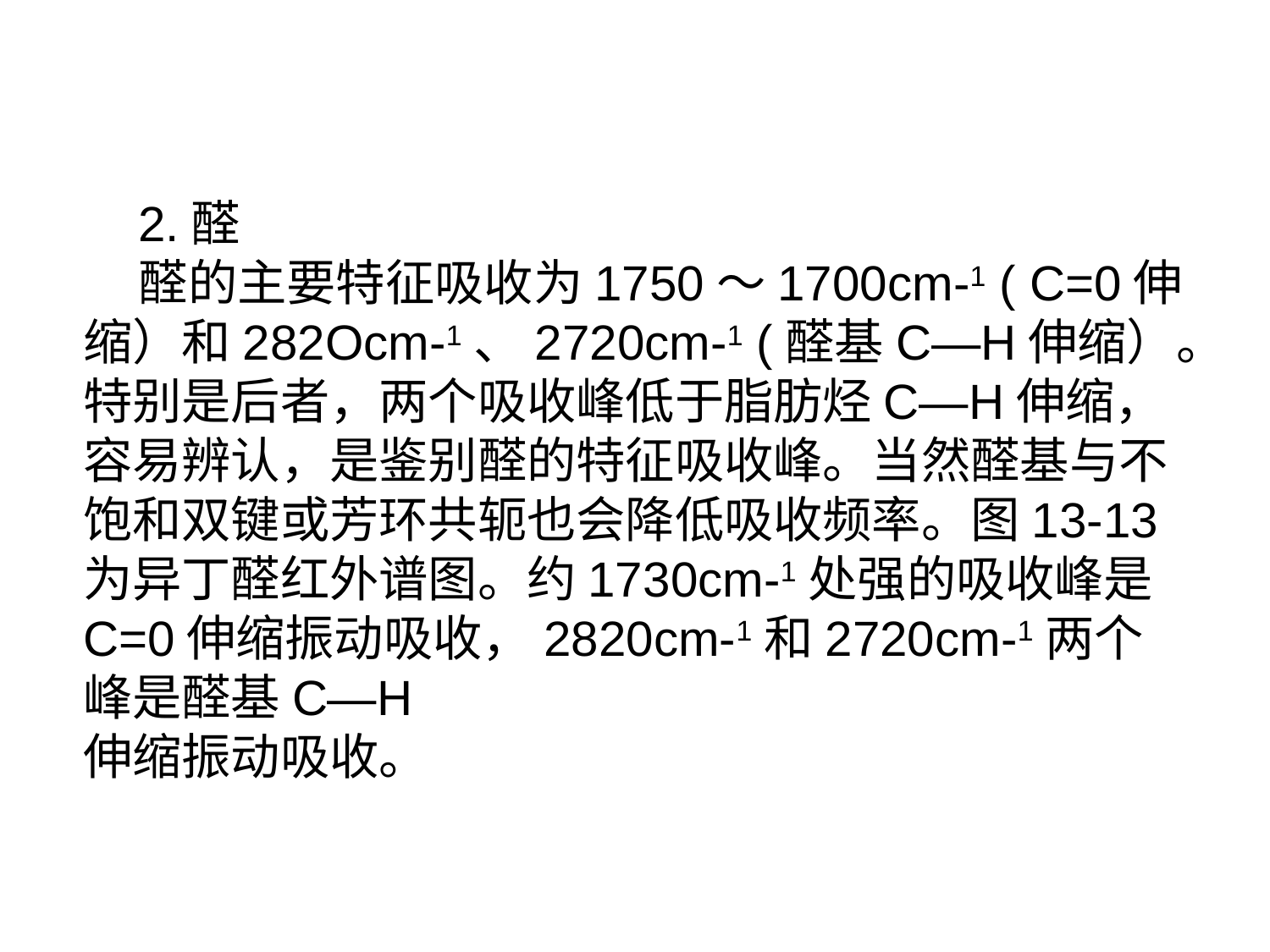

2.醛
    醛的主要特征吸收为1750〜1700cm-1 ( C=0伸缩）和282Ocm-1、2720cm-1 (醛基C—H伸缩）。特别是后者，两个吸收峰低于脂肪烃C—H伸缩，容易辨认，是鉴别醛的特征吸收峰。当然醛基与不饱和双键或芳环共轭也会降低吸收频率。图13-13为异丁醛红外谱图。约1730cm-1处强的吸收峰是C=0伸缩振动吸收，2820cm-1和2720cm-1两个峰是醛基C—H
伸缩振动吸收。